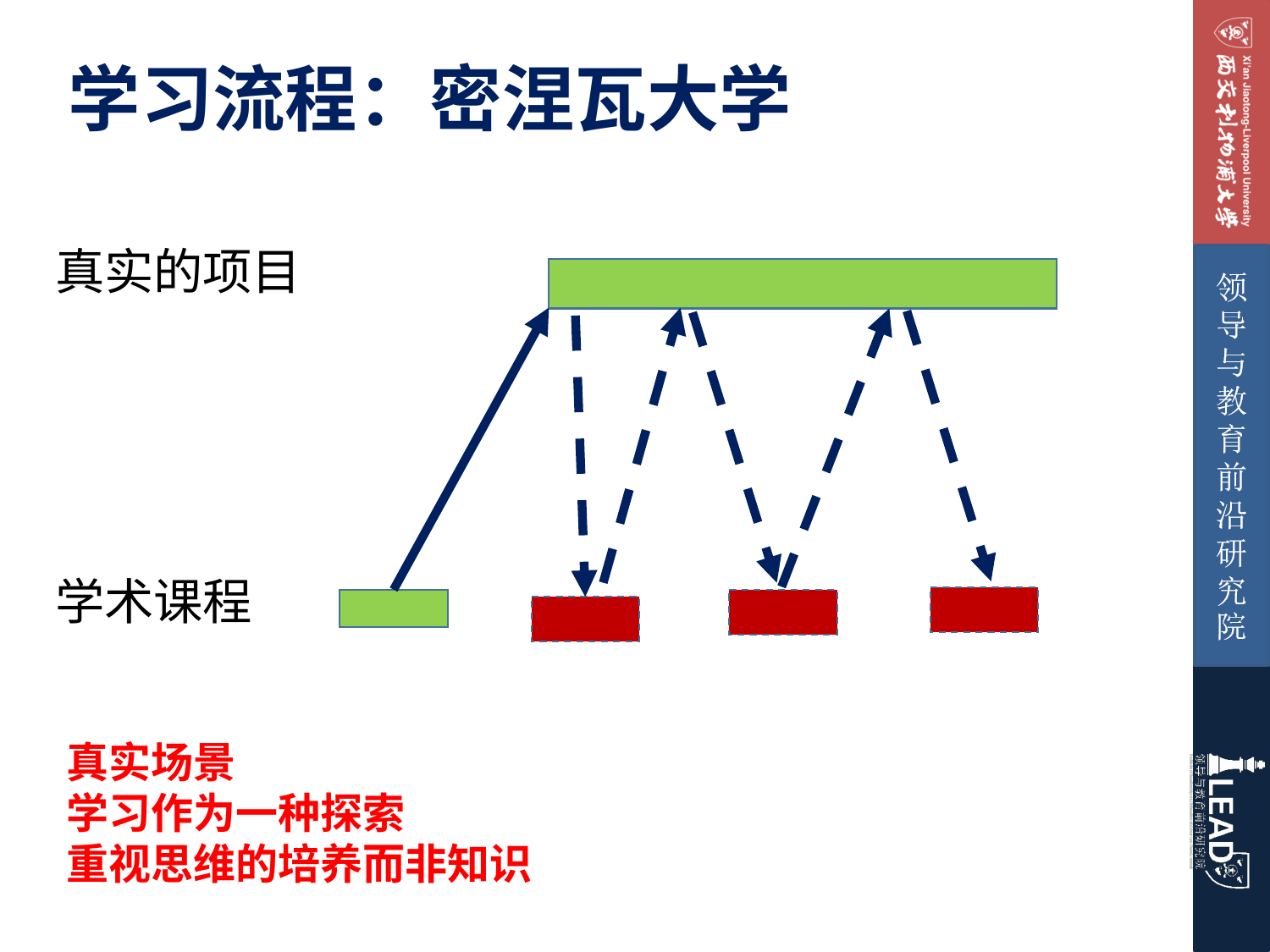

# 学习流程：密涅瓦大学
真实的项目

学术课程

真实场景
学习作为一种探索
重视思维的培养而非知识